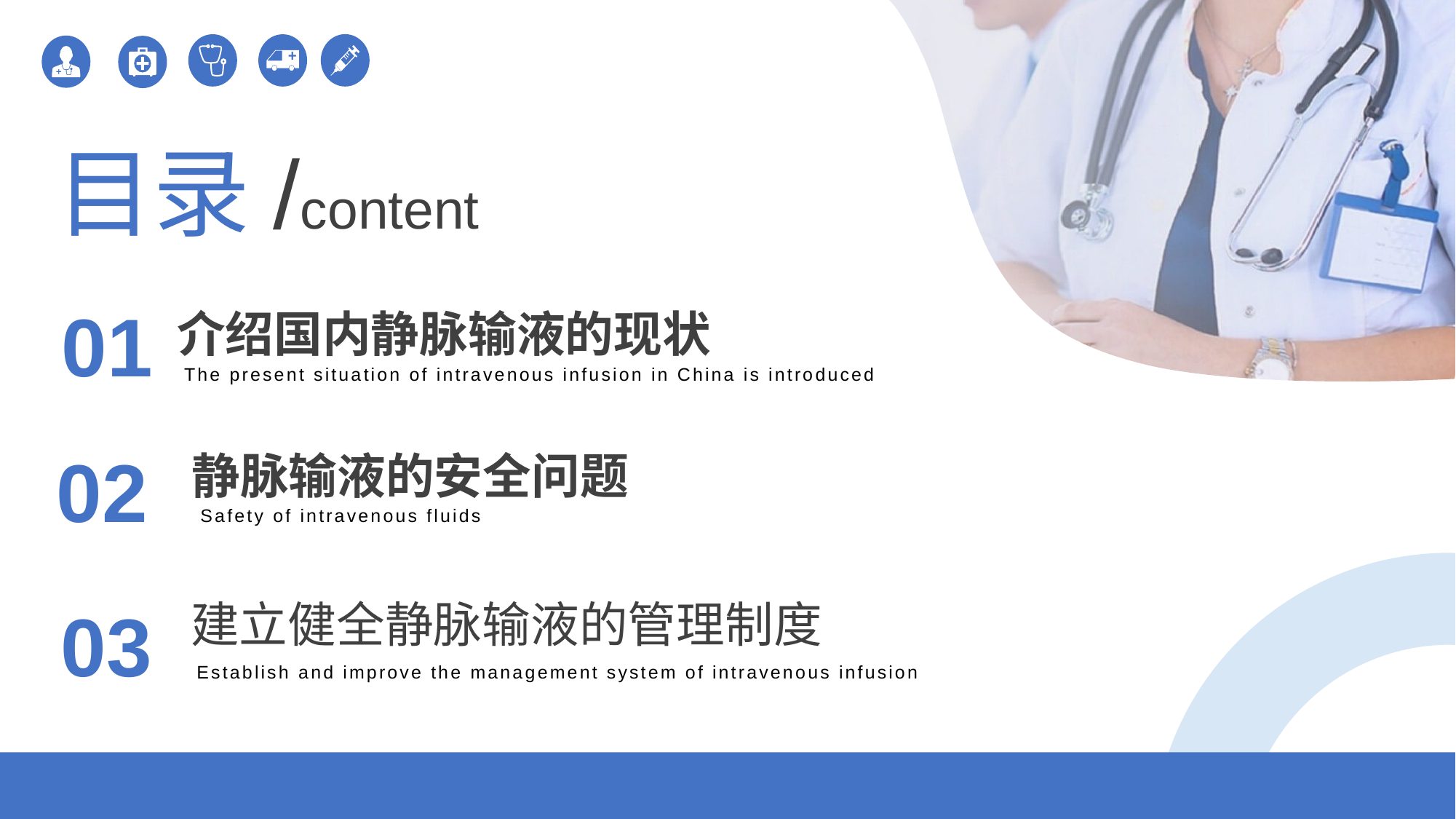

目录/content
01
介绍国内静脉输液的现状
The present situation of intravenous infusion in China is introduced
02
静脉输液的安全问题
Safety of intravenous fluids

建立健全静脉输液的管理制度
03
Establish and improve the management system of intravenous infusion